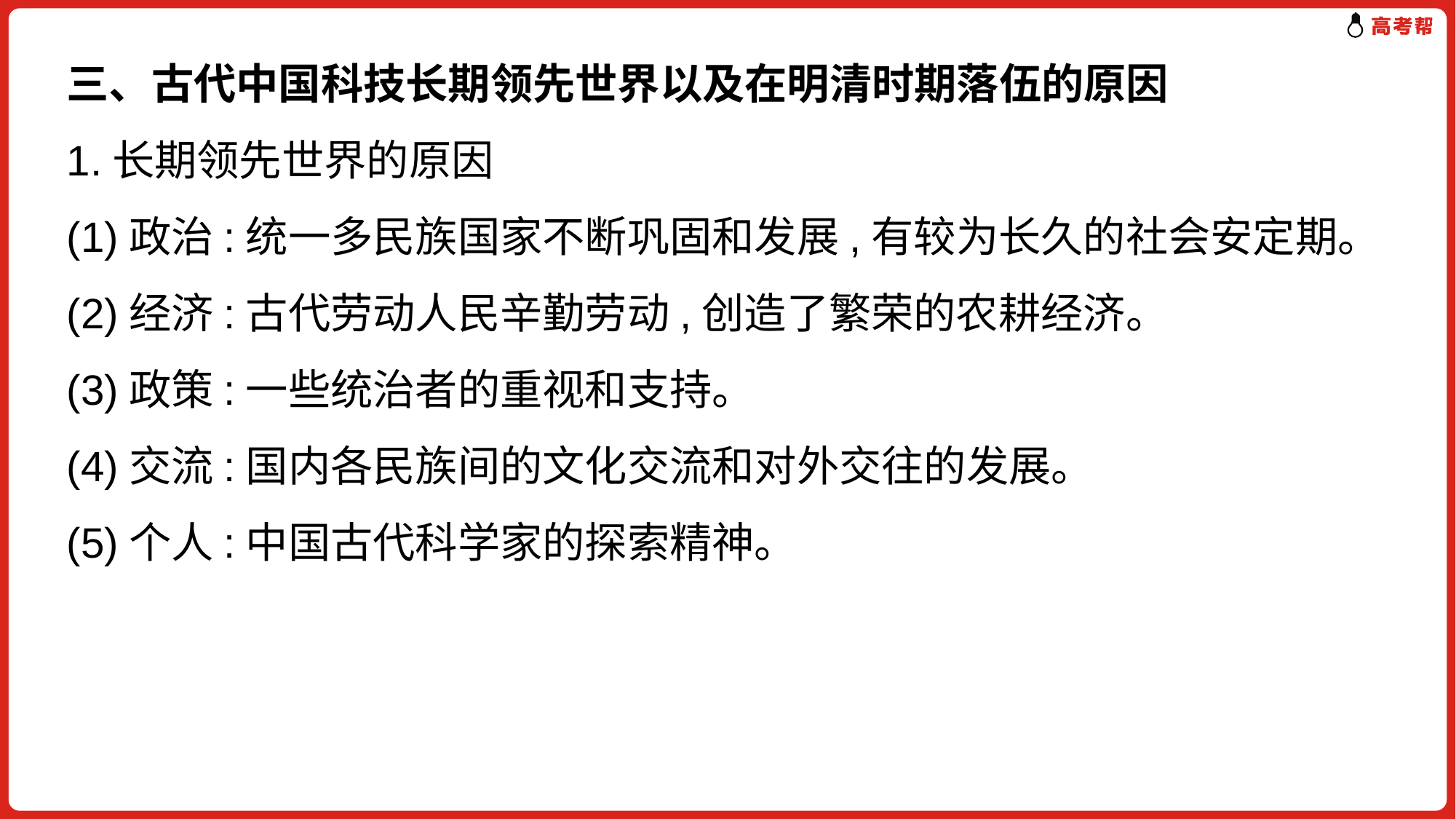

三、古代中国科技长期领先世界以及在明清时期落伍的原因
1.长期领先世界的原因
(1)政治:统一多民族国家不断巩固和发展,有较为长久的社会安定期。
(2)经济:古代劳动人民辛勤劳动,创造了繁荣的农耕经济。
(3)政策:一些统治者的重视和支持。
(4)交流:国内各民族间的文化交流和对外交往的发展。
(5)个人:中国古代科学家的探索精神。